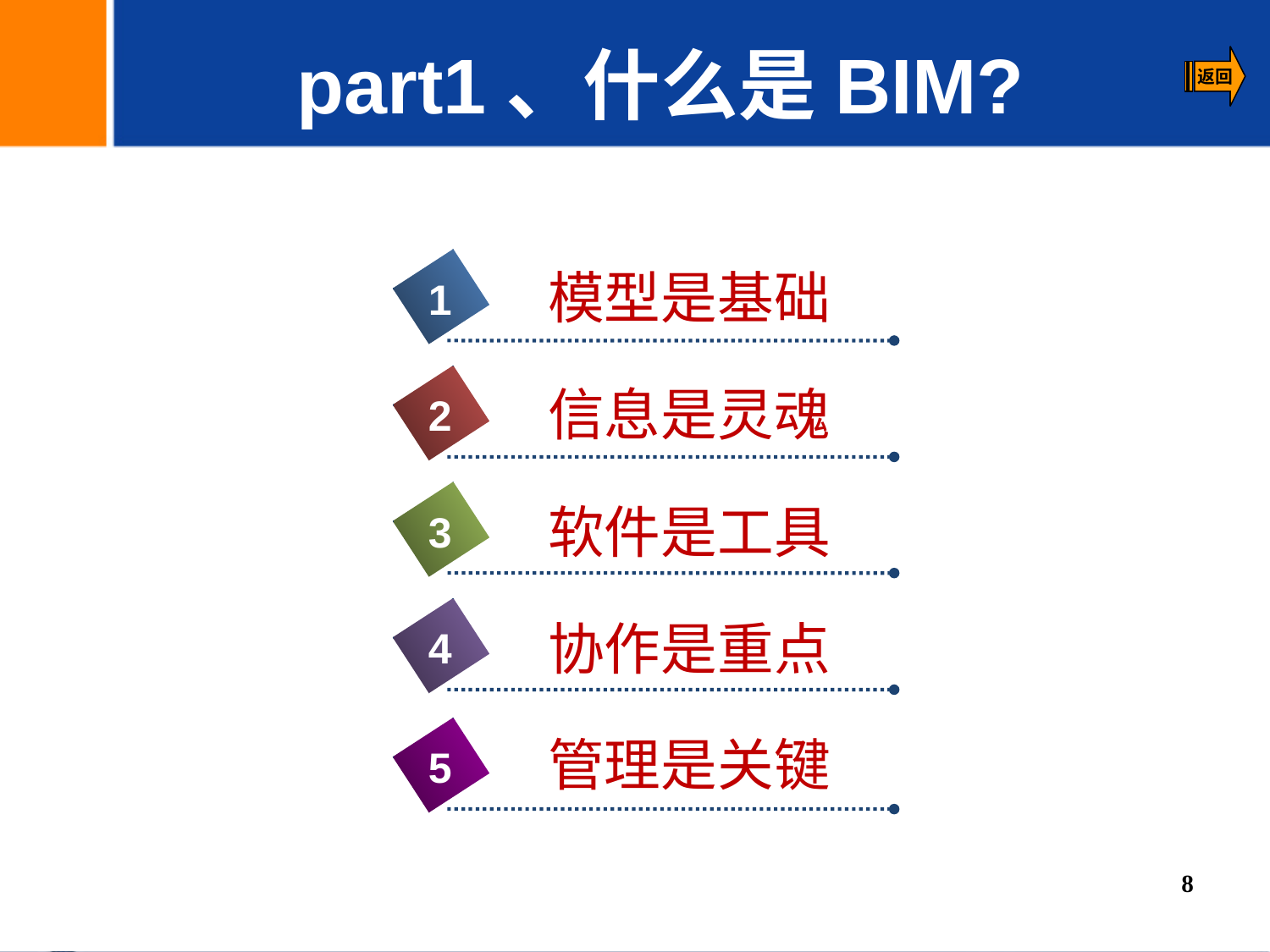

part1、什么是BIM?
模型是基础

1

信息是灵魂

2

软件是工具

3

协作是重点

4

管理是关键

5

8